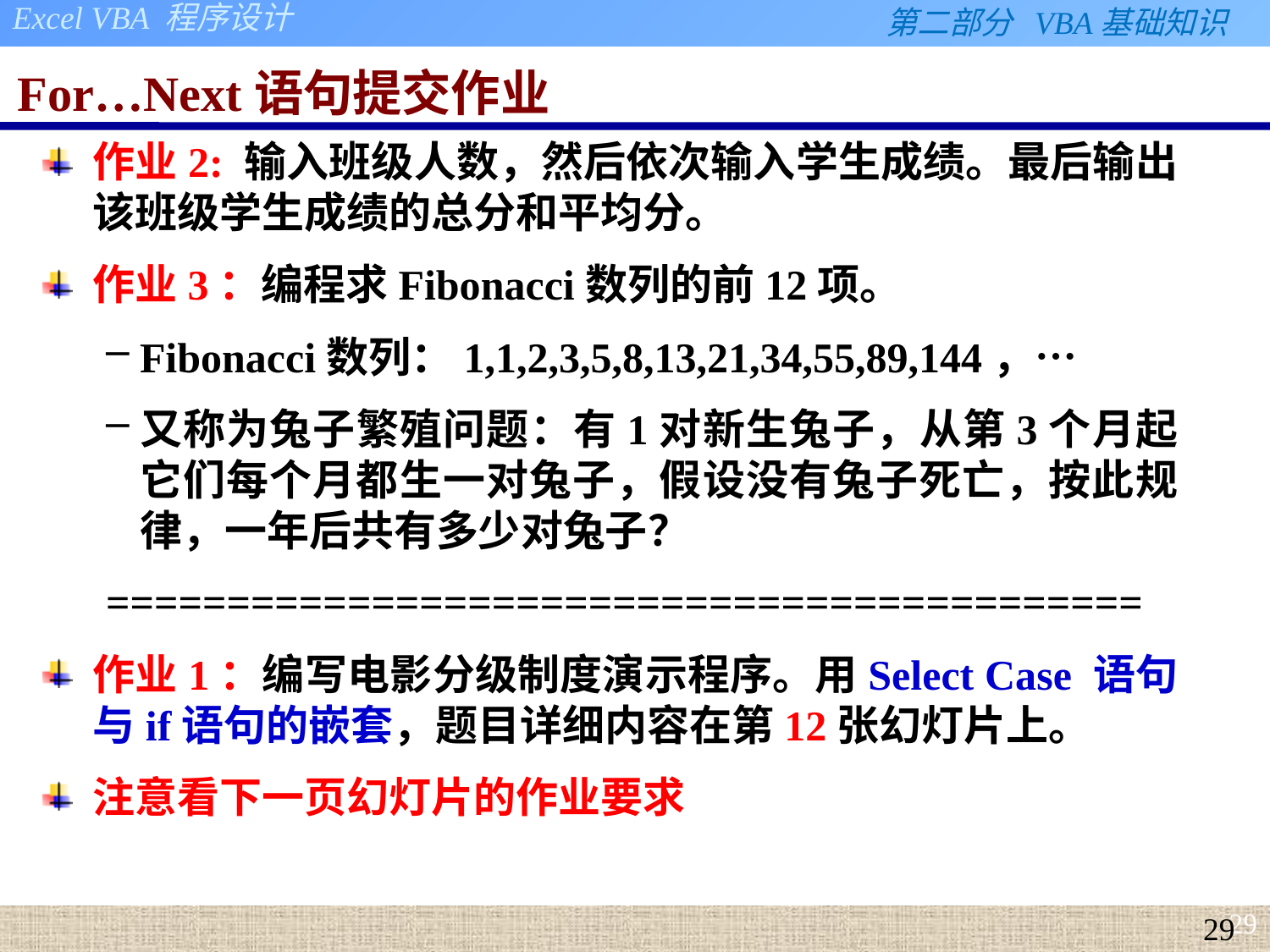

# For…Next语句提交作业
作业2: 输入班级人数，然后依次输入学生成绩。最后输出该班级学生成绩的总分和平均分。
作业3：编程求Fibonacci数列的前12项。
Fibonacci数列：1,1,2,3,5,8,13,21,34,55,89,144，…
又称为兔子繁殖问题：有1对新生兔子，从第3个月起它们每个月都生一对兔子，假设没有兔子死亡，按此规律，一年后共有多少对兔子？
===========================================
作业1：编写电影分级制度演示程序。用Select Case 语句与if语句的嵌套，题目详细内容在第12张幻灯片上。
注意看下一页幻灯片的作业要求
29